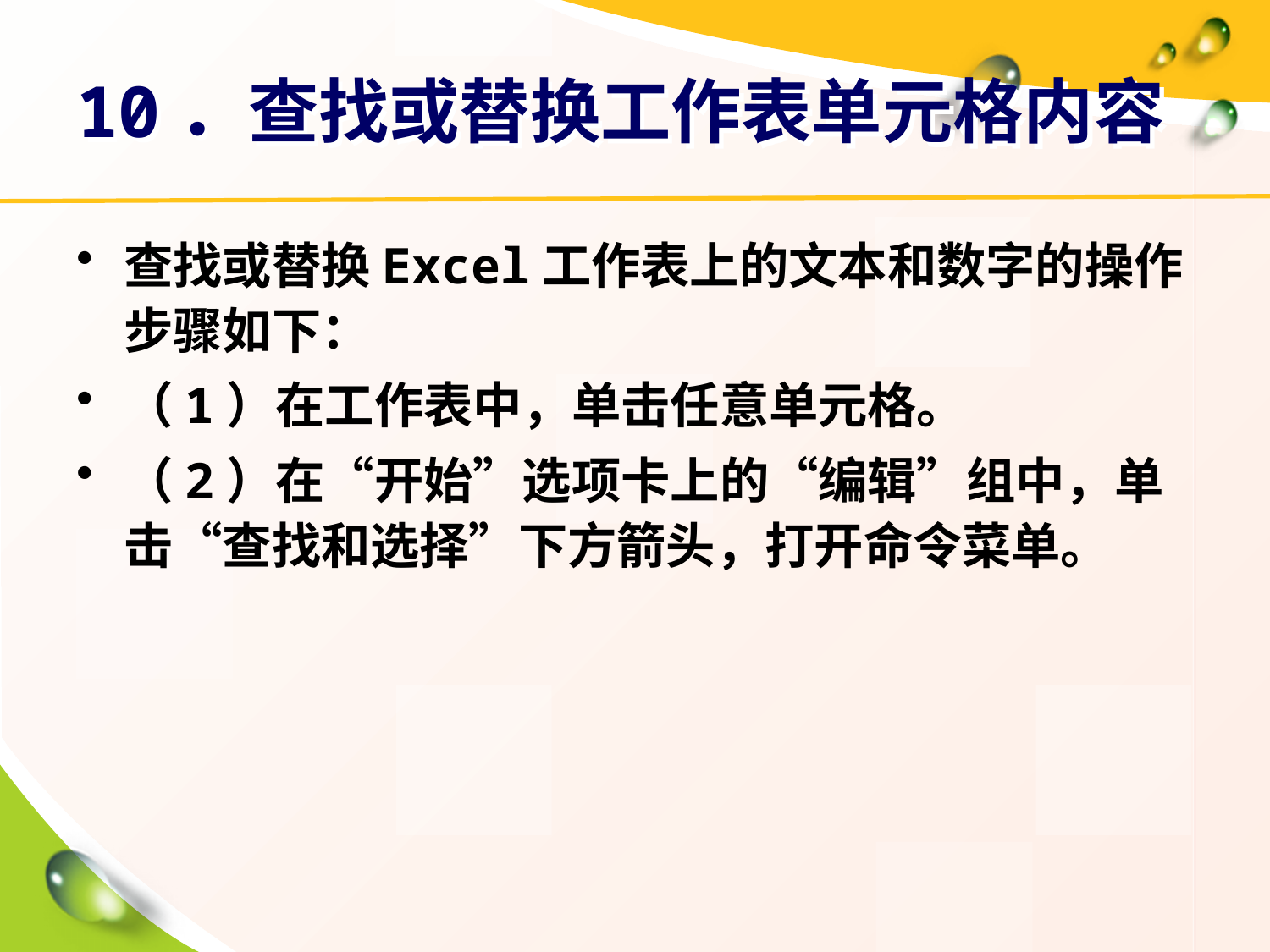

# 10．查找或替换工作表单元格内容
查找或替换Excel工作表上的文本和数字的操作步骤如下：
（1）在工作表中，单击任意单元格。
（2）在“开始”选项卡上的“编辑”组中，单击“查找和选择”下方箭头，打开命令菜单。